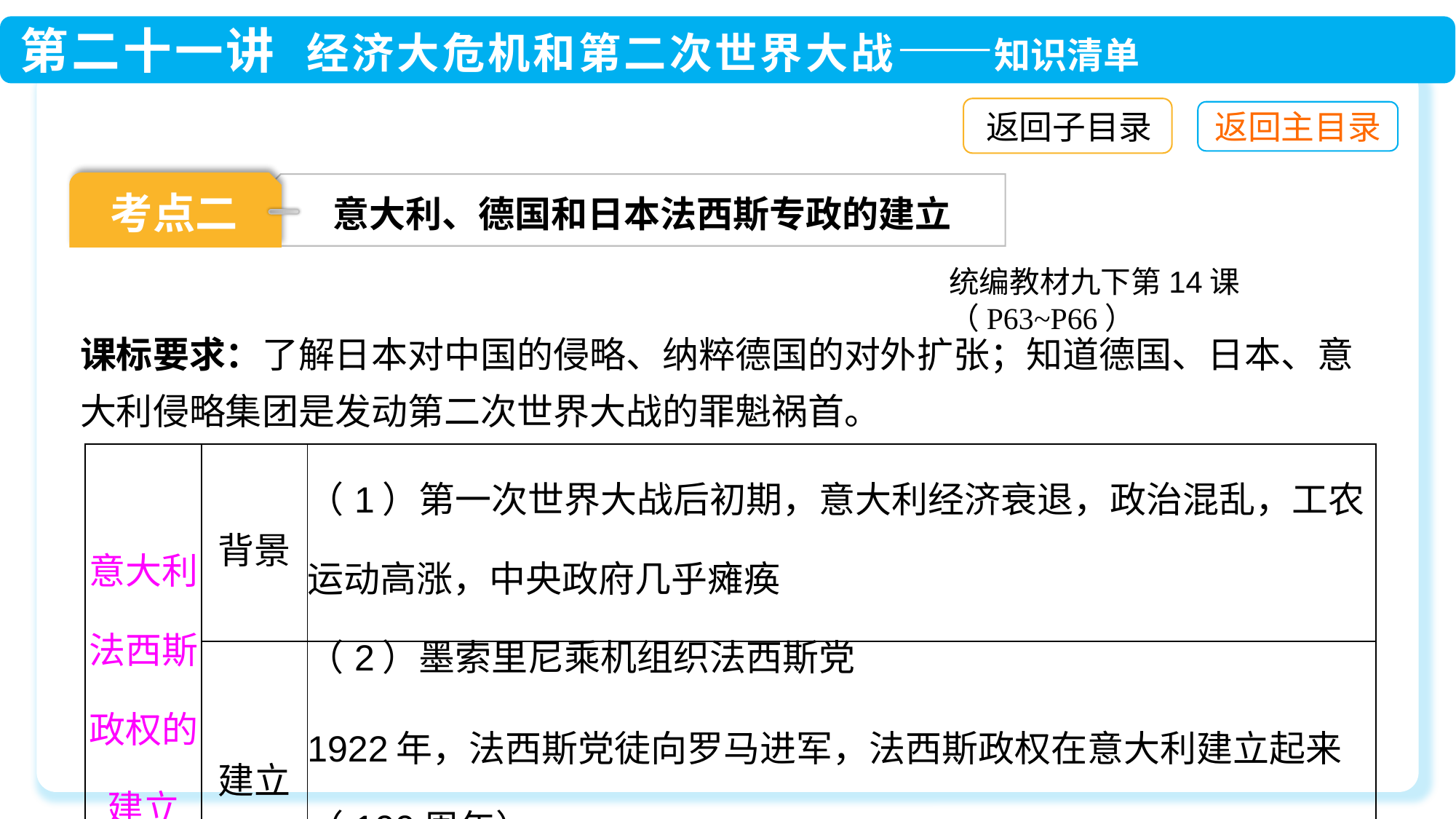

返回子目录
考点二
意大利、德国和日本法西斯专政的建立

统编教材九下第14课（P63~P66）
课标要求：了解日本对中国的侵略、纳粹德国的对外扩张；知道德国、日本、意大利侵略集团是发动第二次世界大战的罪魁祸首。
| 意大利法西斯政权的建立 | 背景 | （1）第一次世界大战后初期，意大利经济衰退，政治混乱，工农运动高涨，中央政府几乎瘫痪 （2）墨索里尼乘机组织法西斯党 |
| --- | --- | --- |
|  | 建立 | 1922年，法西斯党徒向罗马进军，法西斯政权在意大利建立起来（100周年） |